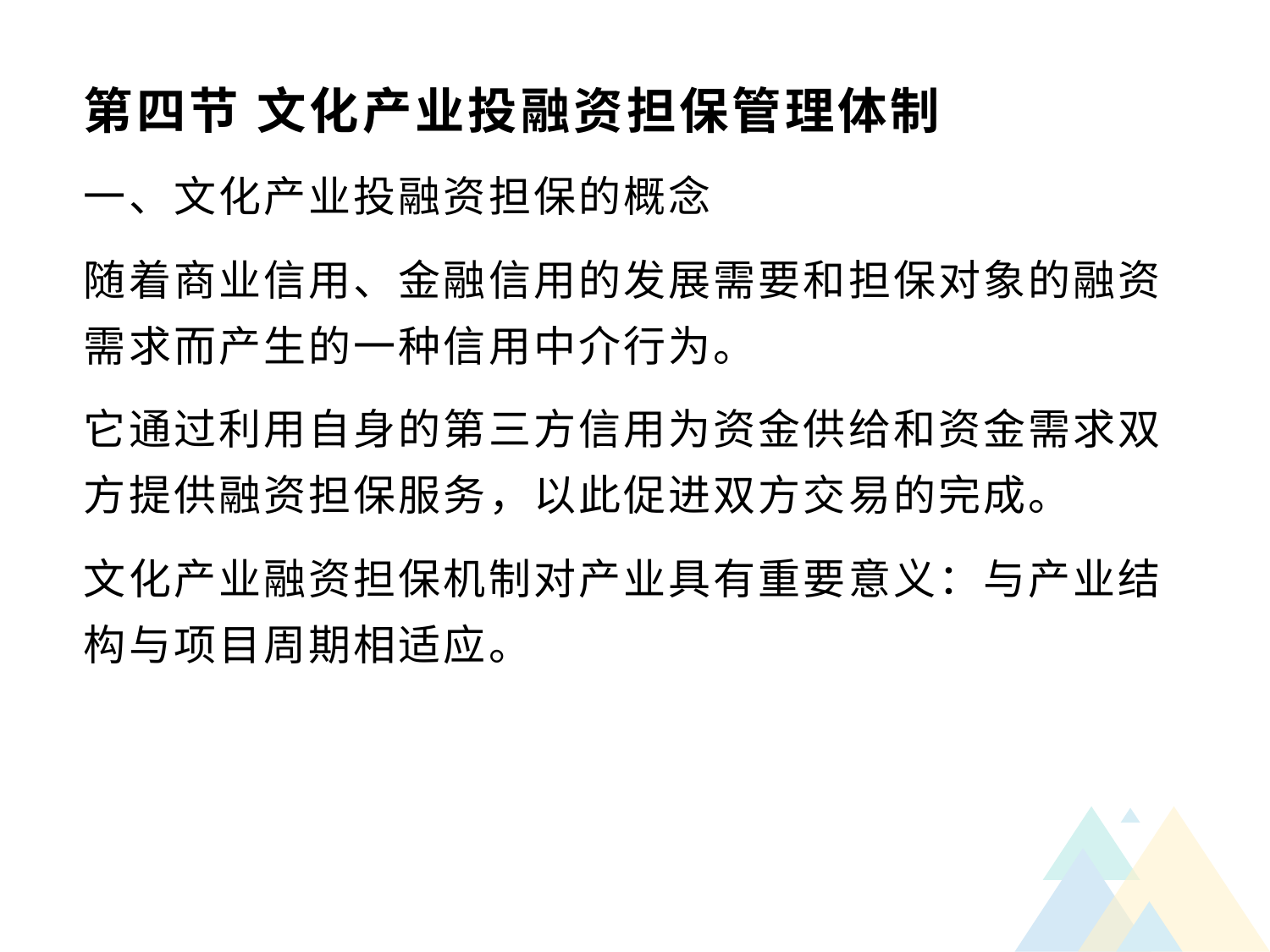

# 第四节 文化产业投融资担保管理体制
一、文化产业投融资担保的概念
随着商业信用、金融信用的发展需要和担保对象的融资需求而产生的一种信用中介行为。
它通过利用自身的第三方信用为资金供给和资金需求双方提供融资担保服务，以此促进双方交易的完成。
文化产业融资担保机制对产业具有重要意义：与产业结构与项目周期相适应。